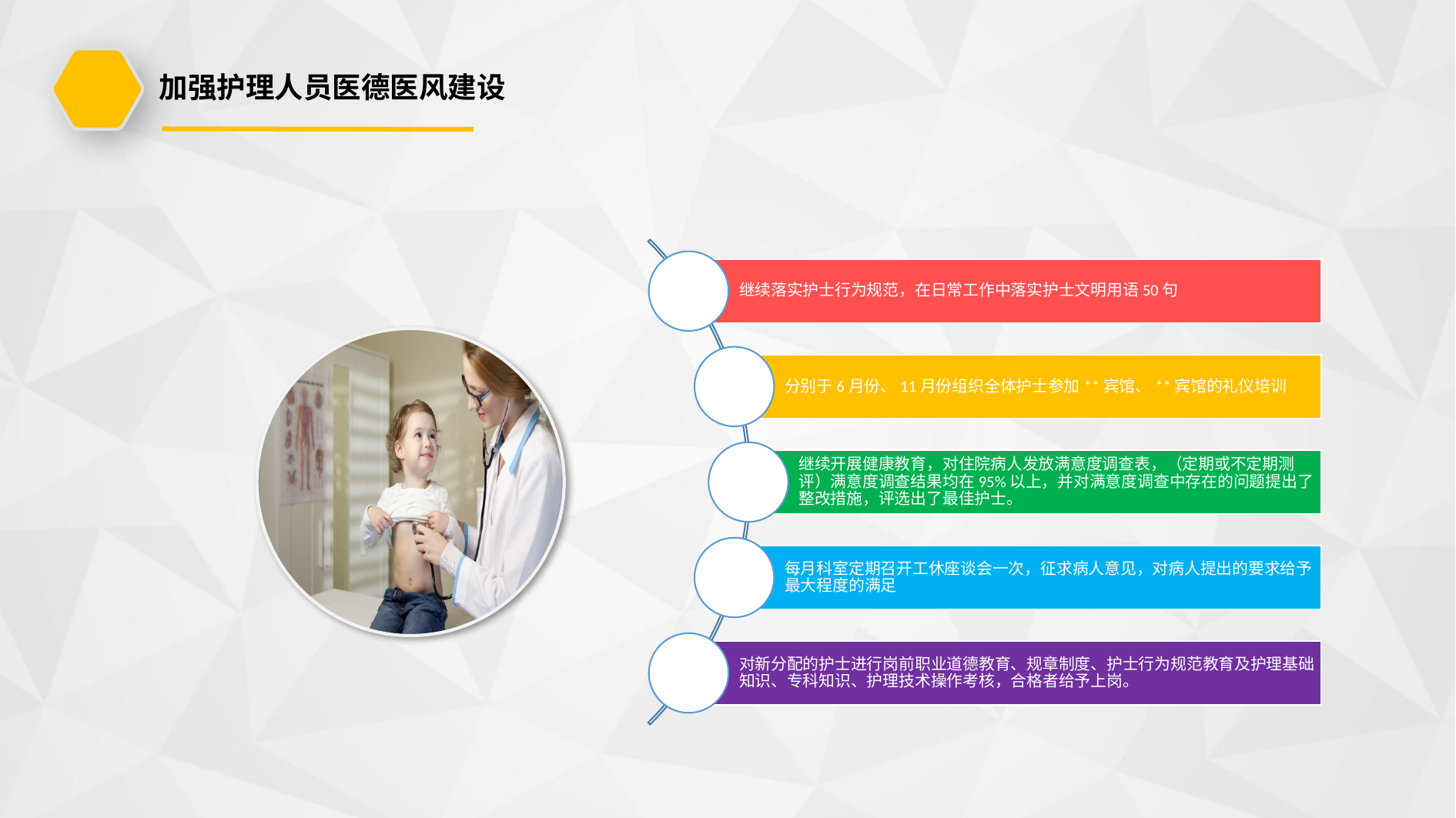

加强护理人员医德医风建设

继续落实护士行为规范，在日常工作中落实护士文明用语50句

分别于6月份、11月份组织全体护士参加**宾馆、**宾馆的礼仪培训

继续开展健康教育，对住院病人发放满意度调查表，（定期或不定期测评）满意度调查结果均在95%以上，并对满意度调查中存在的问题提出了整改措施，评选出了最佳护士。

每月科室定期召开工休座谈会一次，征求病人意见，对病人提出的要求给予最大程度的满足

对新分配的护士进行岗前职业道德教育、规章制度、护士行为规范教育及护理基础知识、专科知识、护理技术操作考核，合格者给予上岗。